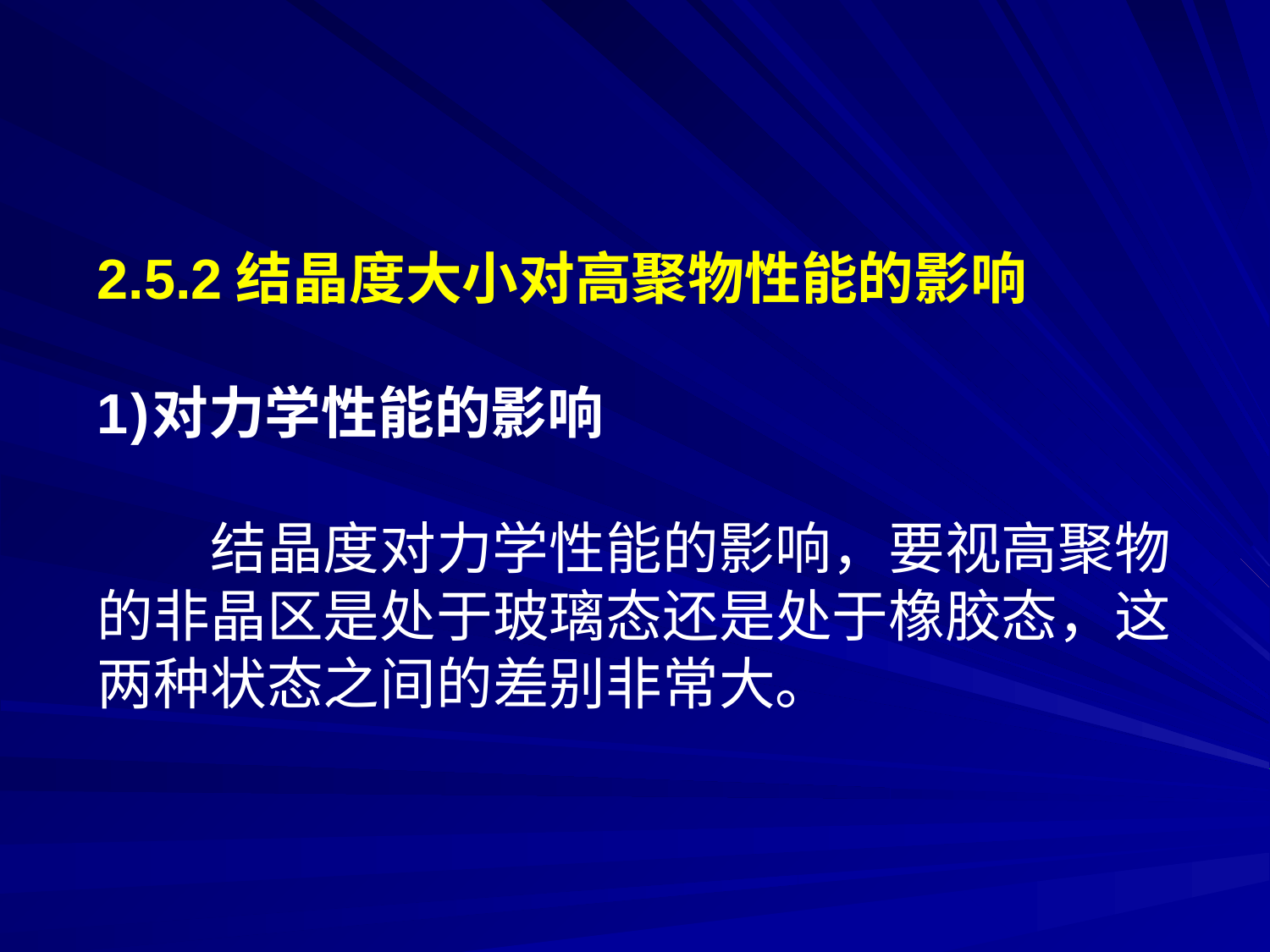

2.5.2结晶度大小对高聚物性能的影响

对力学性能的影响

　　结晶度对力学性能的影响，要视高聚物
的非晶区是处于玻璃态还是处于橡胶态，这
两种状态之间的差别非常大。